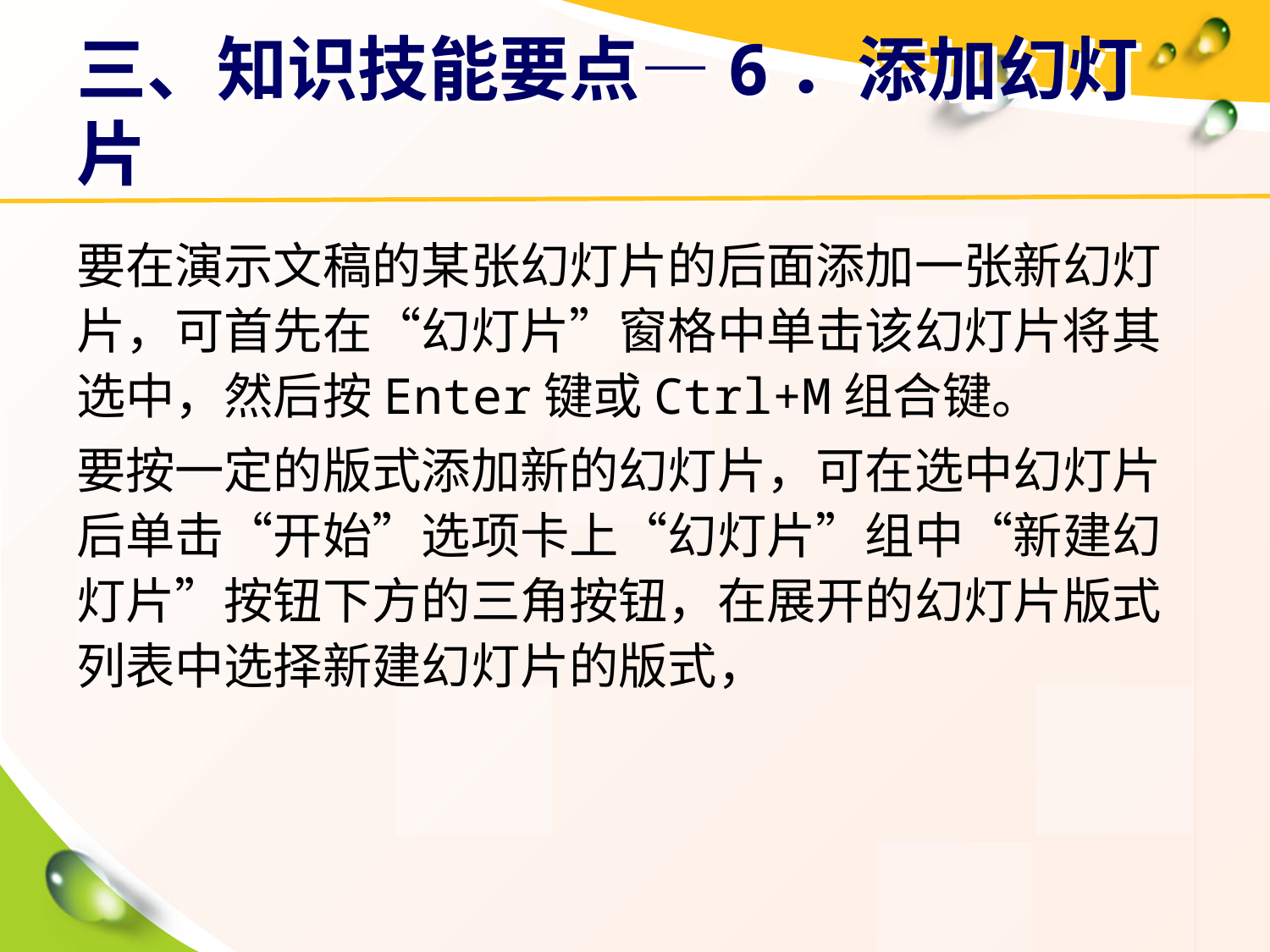

# 三、知识技能要点—6．添加幻灯片
要在演示文稿的某张幻灯片的后面添加一张新幻灯片，可首先在“幻灯片”窗格中单击该幻灯片将其选中，然后按Enter键或Ctrl+M组合键。
要按一定的版式添加新的幻灯片，可在选中幻灯片后单击“开始”选项卡上“幻灯片”组中“新建幻灯片”按钮下方的三角按钮，在展开的幻灯片版式列表中选择新建幻灯片的版式，